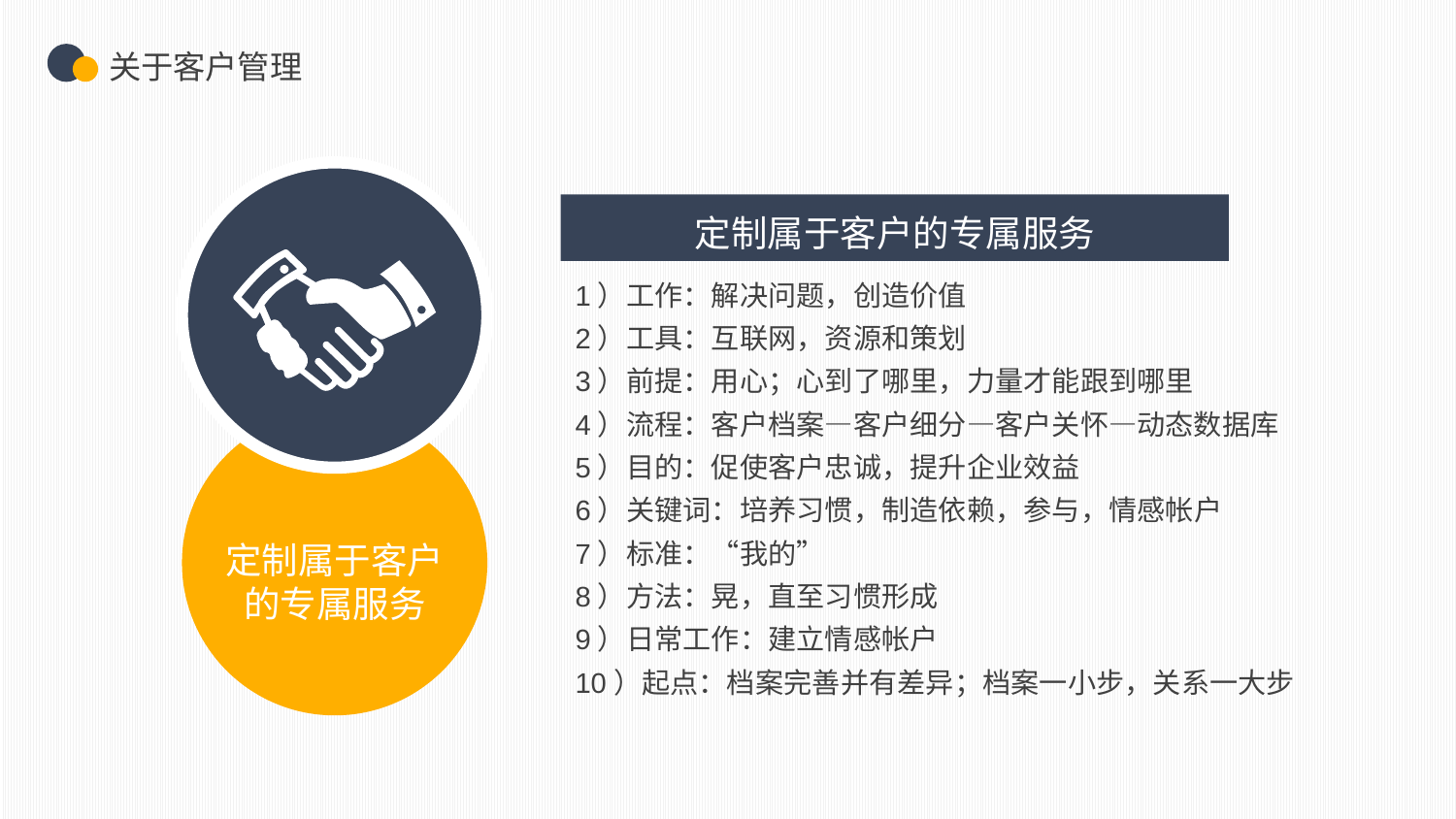

定制属于客户的专属服务
定制属于客户的专属服务
1）工作：解决问题，创造价值
2）工具：互联网，资源和策划
3）前提：用心；心到了哪里，力量才能跟到哪里
4）流程：客户档案—客户细分—客户关怀—动态数据库
5）目的：促使客户忠诚，提升企业效益
6）关键词：培养习惯，制造依赖，参与，情感帐户
7）标准：“我的”
8）方法：晃，直至习惯形成
9）日常工作：建立情感帐户
10）起点：档案完善并有差异；档案一小步，关系一大步